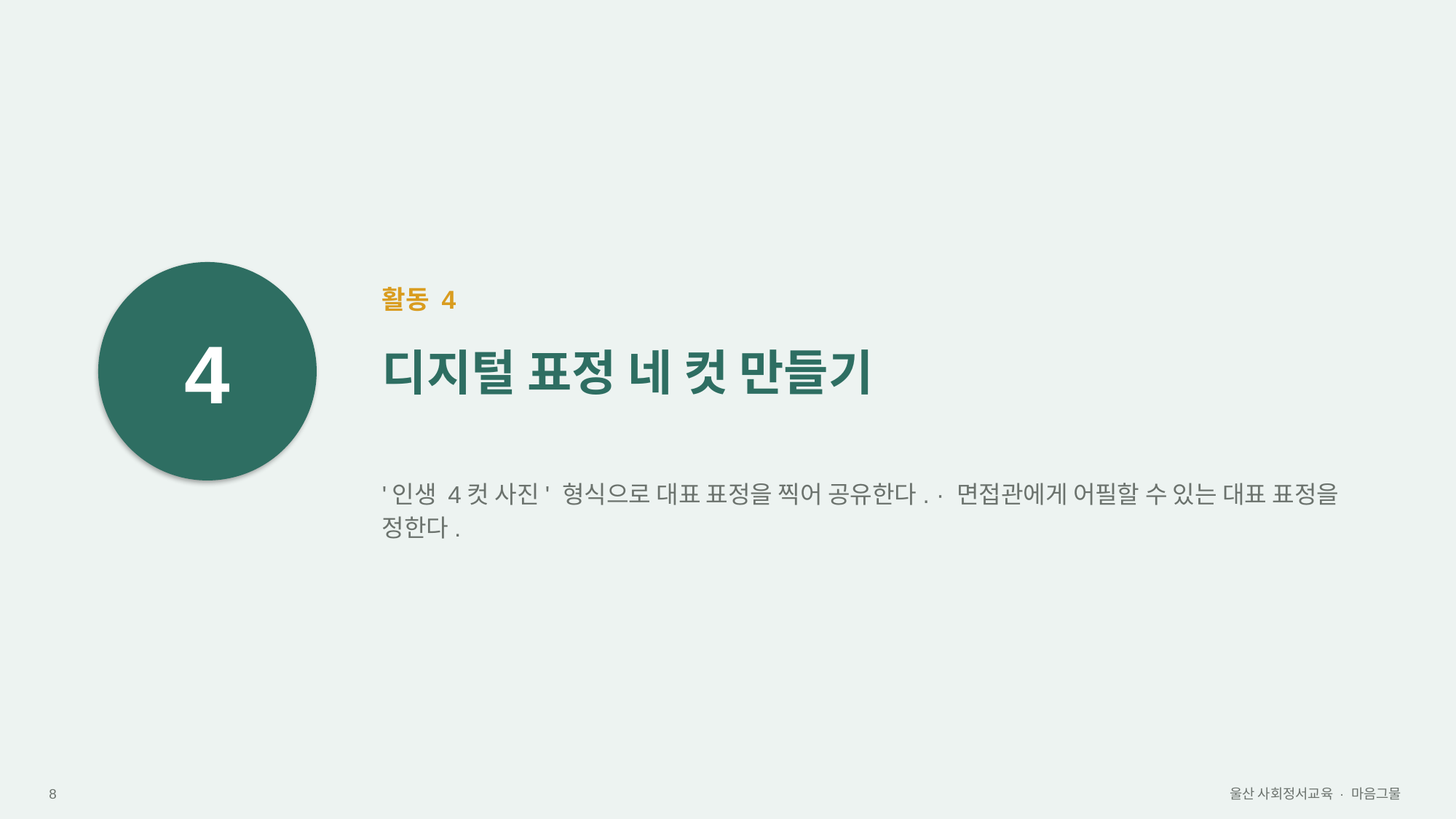

4
활동 4
디지털 표정 네 컷 만들기
'인생 4컷 사진' 형식으로 대표 표정을 찍어 공유한다. · 면접관에게 어필할 수 있는 대표 표정을 정한다.
8
울산 사회정서교육 · 마음그물